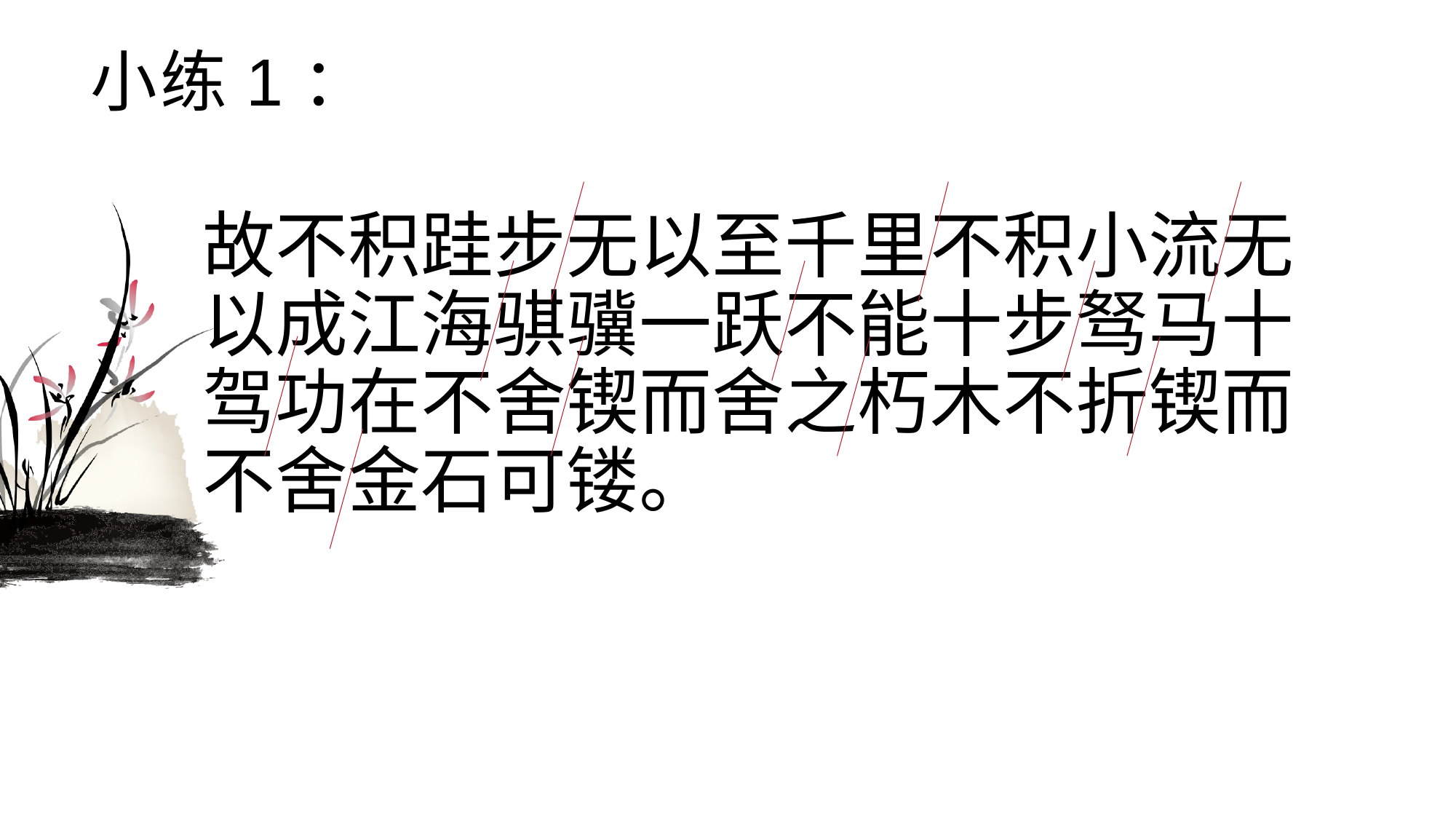

# 小练1：

故不积跬步无以至千里不积小流无以成江海骐骥一跃不能十步驽马十驾功在不舍锲而舍之朽木不折锲而不舍金石可镂。